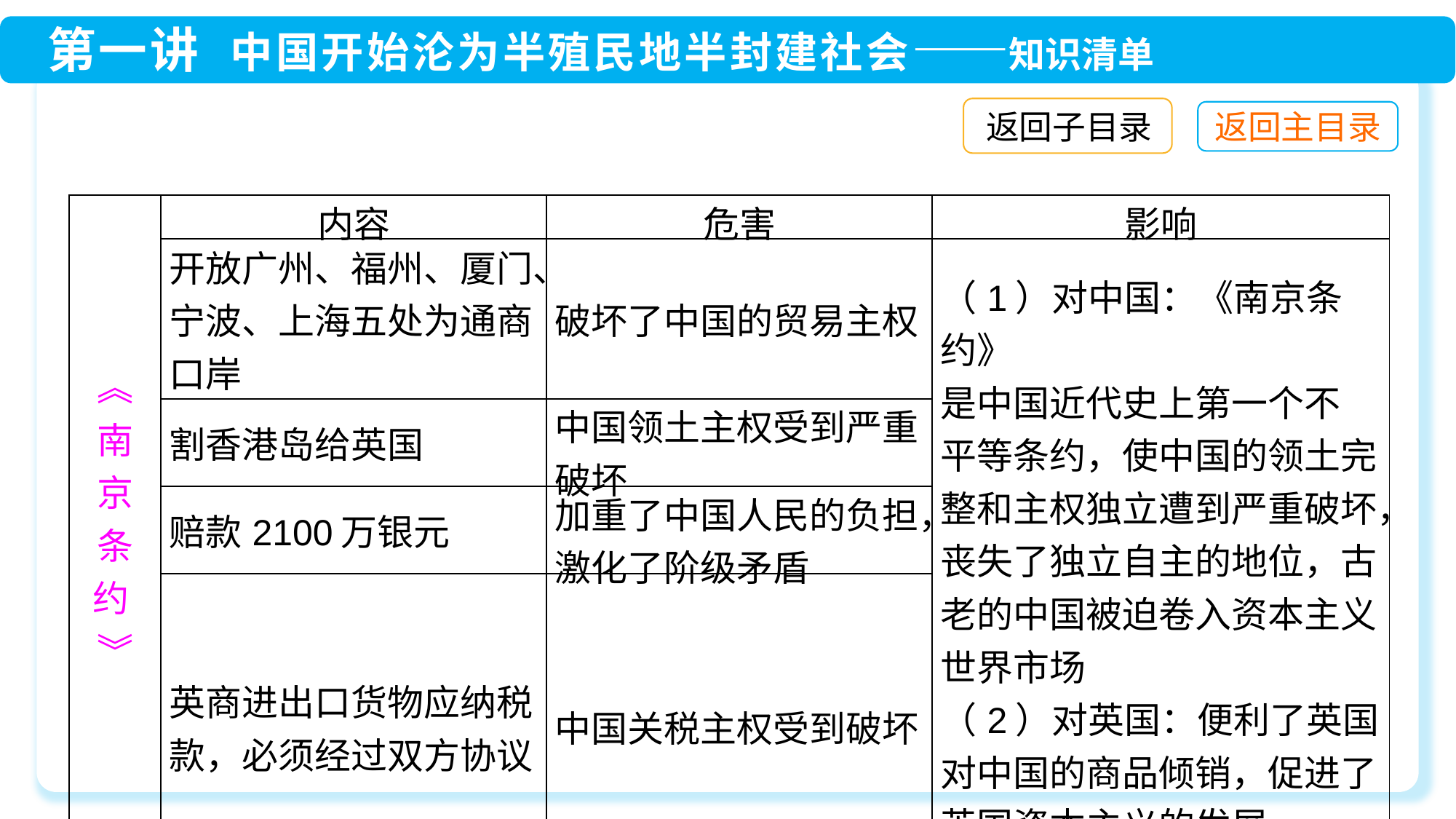

返回子目录
| ︽ 南 京 条 约 ︾ | 内容 | 危害 | 影响 |
| --- | --- | --- | --- |
|  | 开放广州、福州、厦门、宁波、上海五处为通商口岸 | 破坏了中国的贸易主权 | （1）对中国：《南京条约》 是中国近代史上第一个不 平等条约，使中国的领土完整和主权独立遭到严重破坏，丧失了独立自主的地位，古老的中国被迫卷入资本主义世界市场 （2）对英国：便利了英国对中国的商品倾销，促进了英国资本主义的发展 |
|  | 割香港岛给英国 | 中国领土主权受到严重破坏 |  |
|  | 赔款2100万银元 | 加重了中国人民的负担，激化了阶级矛盾 |  |
|  | 英商进出口货物应纳税款，必须经过双方协议 | 中国关税主权受到破坏 |  |
| 其他条约 | 中英《虎门条约》、中美《望厦条约》、中法《黄埔条约》 |  |  |